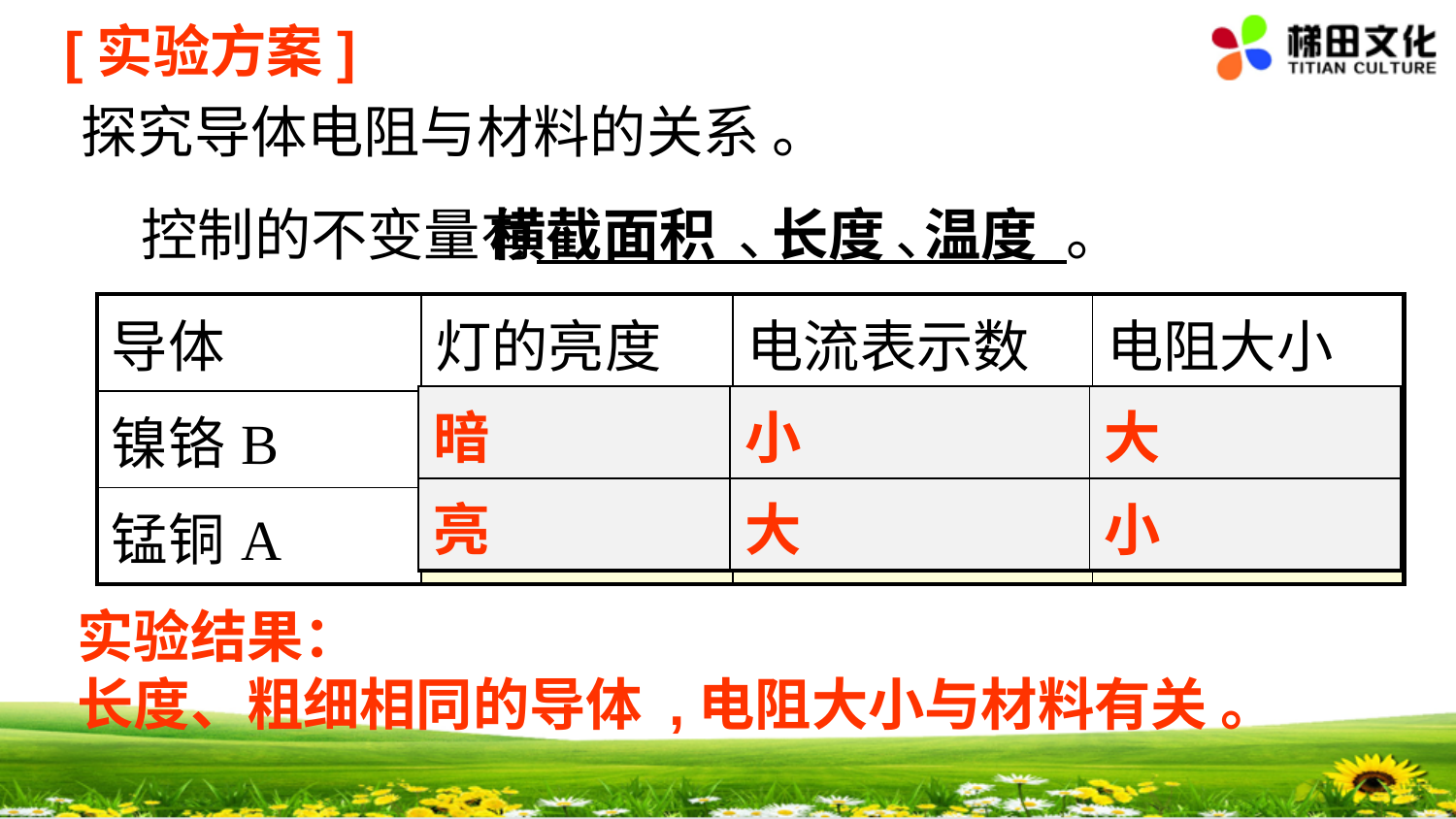

[实验方案]
探究导体电阻与材料的关系 。
横截面积　长度   温度
控制的不变量有                、        、         。
| 导体 | 灯的亮度 | 电流表示数 | 电阻大小 |
| --- | --- | --- | --- |
| 镍铬B | 暗 | 小 | 大 |
| 锰铜A | 亮 | 大 | 小 |
| 暗 | 小 | 大 |
| --- | --- | --- |
| 亮 | 大 | 小 |
实验结果：
长度、粗细相同的导体 ,电阻大小与材料有关 。